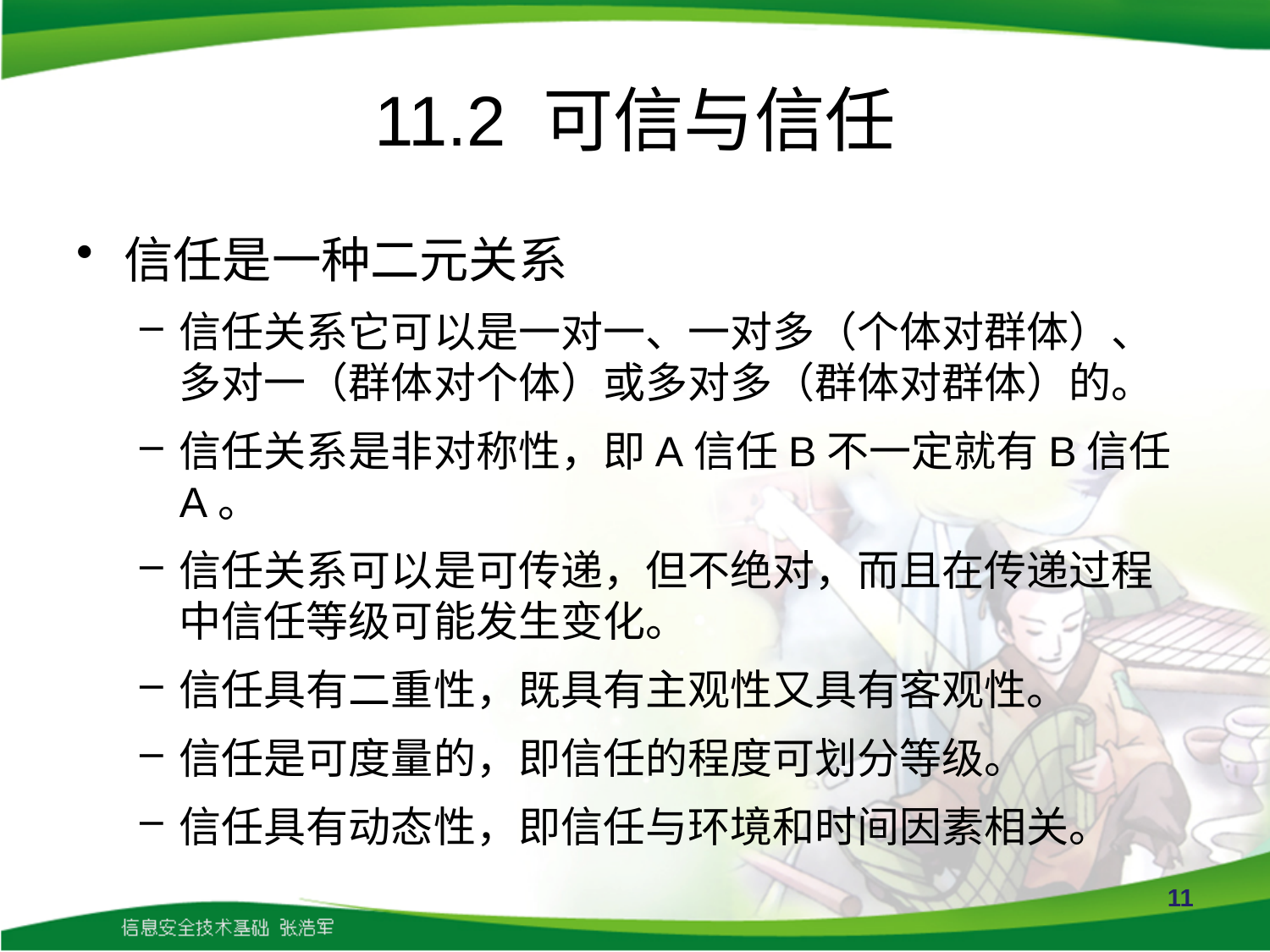

# 11.2 可信与信任
信任是一种二元关系
信任关系它可以是一对一、一对多（个体对群体）、多对一（群体对个体）或多对多（群体对群体）的。
信任关系是非对称性，即A信任B不一定就有B信任A。
信任关系可以是可传递，但不绝对，而且在传递过程中信任等级可能发生变化。
信任具有二重性，既具有主观性又具有客观性。
信任是可度量的，即信任的程度可划分等级。
信任具有动态性，即信任与环境和时间因素相关。
11